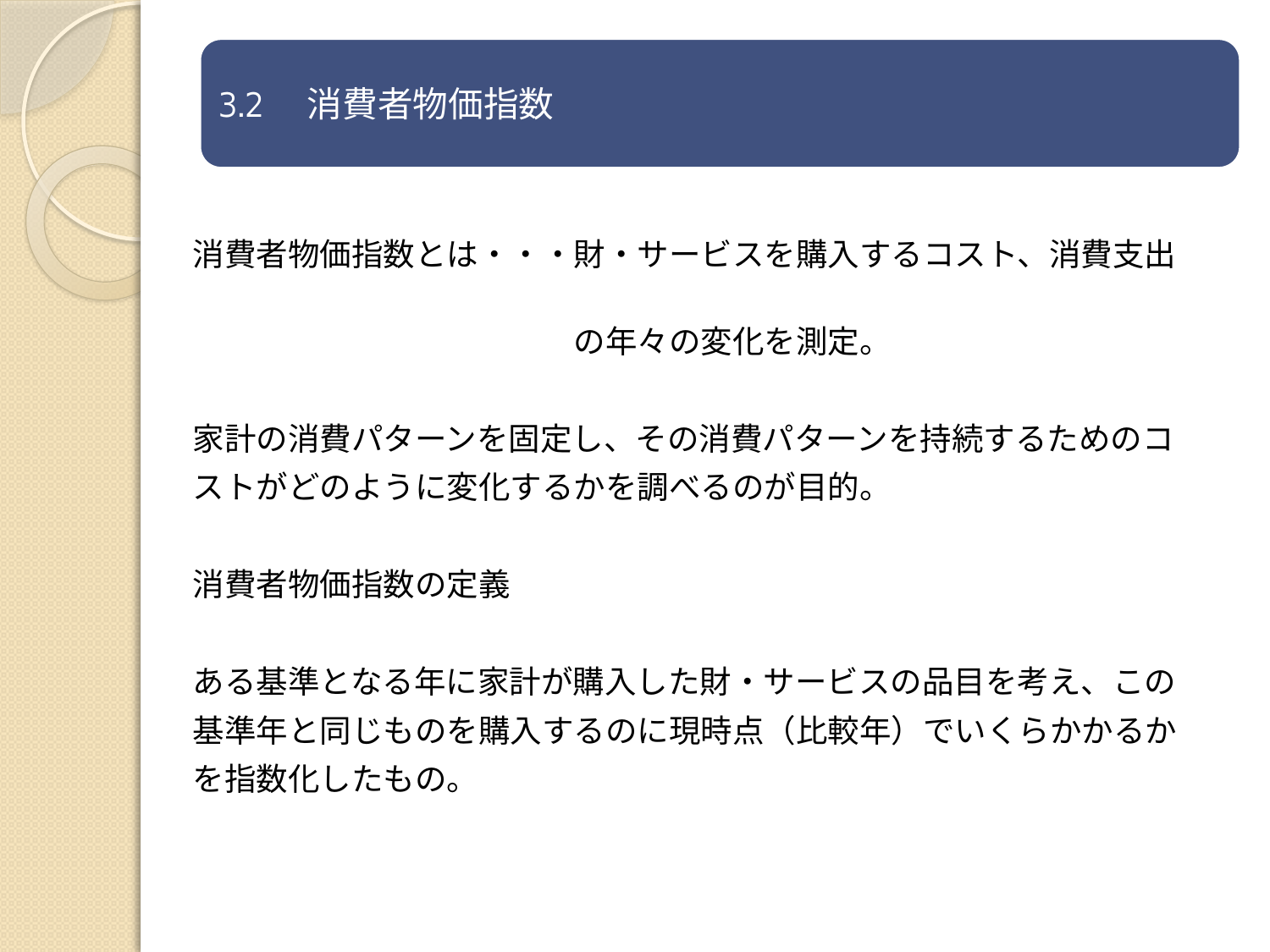

3.2　消費者物価指数
消費者物価指数とは・・・財・サービスを購入するコスト、消費支出
　　　　　　　　　　　　の年々の変化を測定。

家計の消費パターンを固定し、その消費パターンを持続するためのコ
ストがどのように変化するかを調べるのが目的。

消費者物価指数の定義

ある基準となる年に家計が購入した財・サービスの品目を考え、この
基準年と同じものを購入するのに現時点（比較年）でいくらかかるか
を指数化したもの。